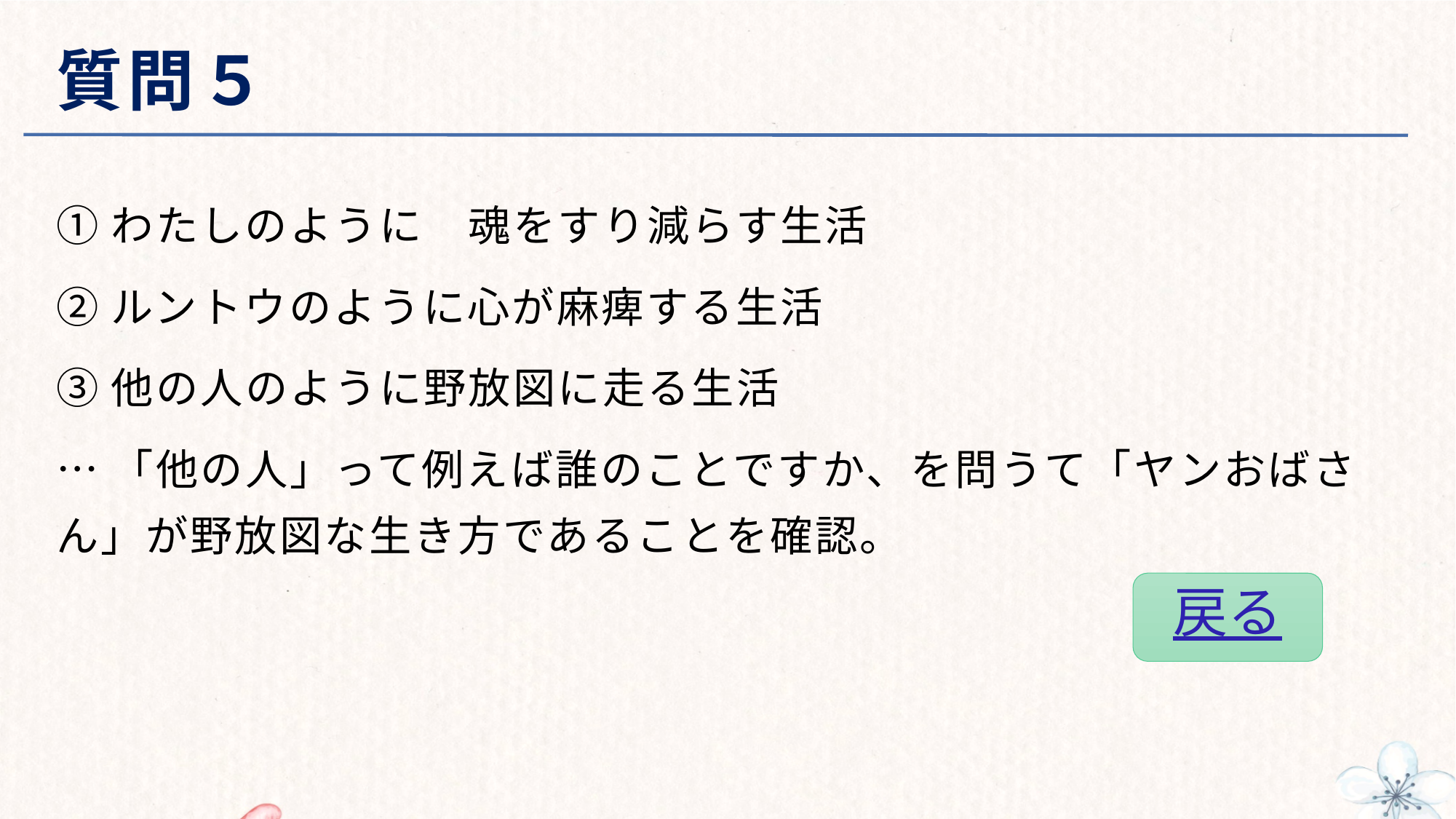

# 質問５
①わたしのように　魂をすり減らす生活
②ルントウのように心が麻痺する生活
③他の人のように野放図に走る生活
…「他の人」って例えば誰のことですか、を問うて「ヤンおばさん」が野放図な生き方であることを確認。

戻る